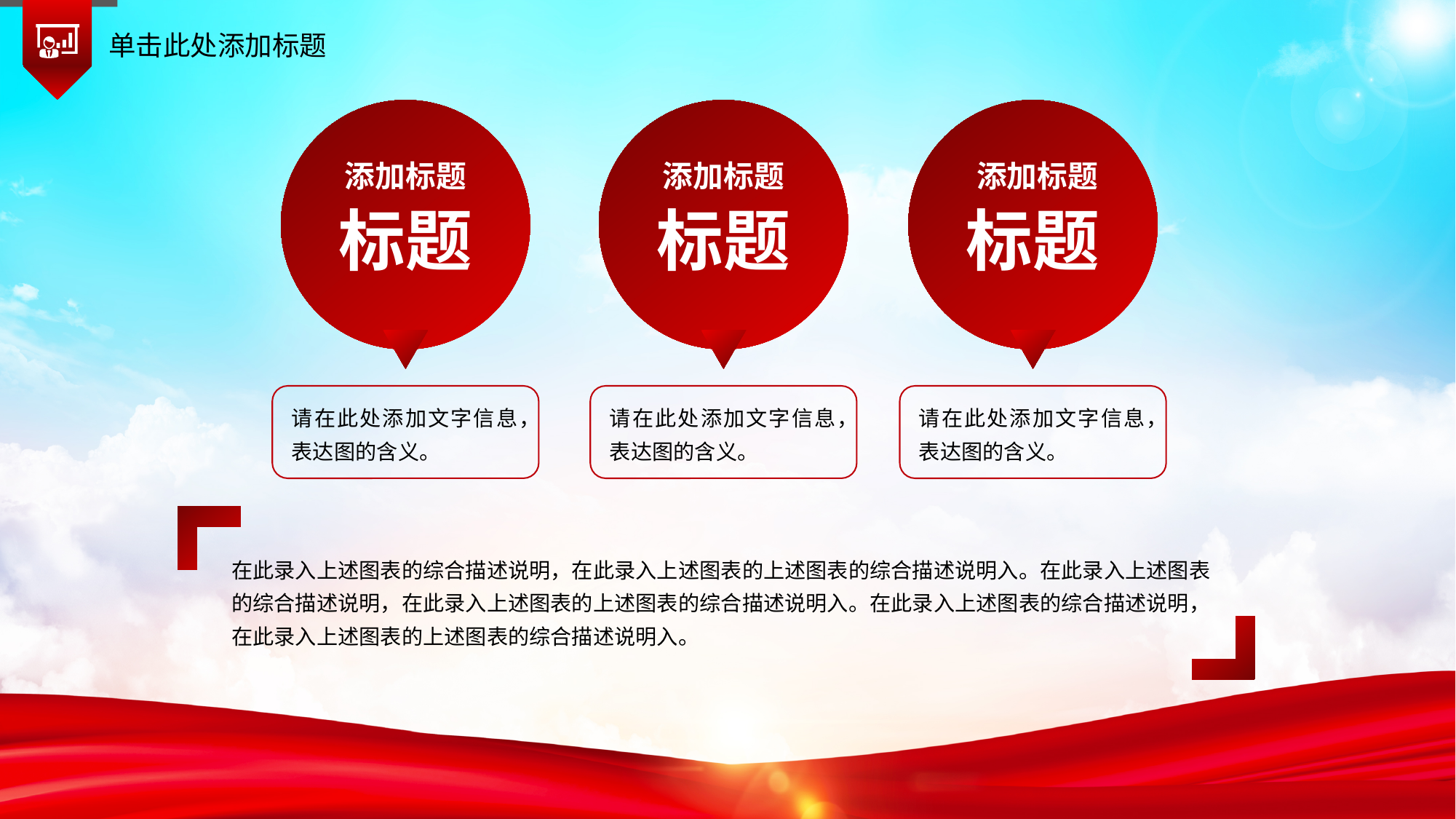

单击此处添加标题

添加标题
添加标题
添加标题
标题
标题
标题

请在此处添加文字信息，表达图的含义。
请在此处添加文字信息，表达图的含义。
请在此处添加文字信息，表达图的含义。

在此录入上述图表的综合描述说明，在此录入上述图表的上述图表的综合描述说明入。在此录入上述图表的综合描述说明，在此录入上述图表的上述图表的综合描述说明入。在此录入上述图表的综合描述说明，在此录入上述图表的上述图表的综合描述说明入。